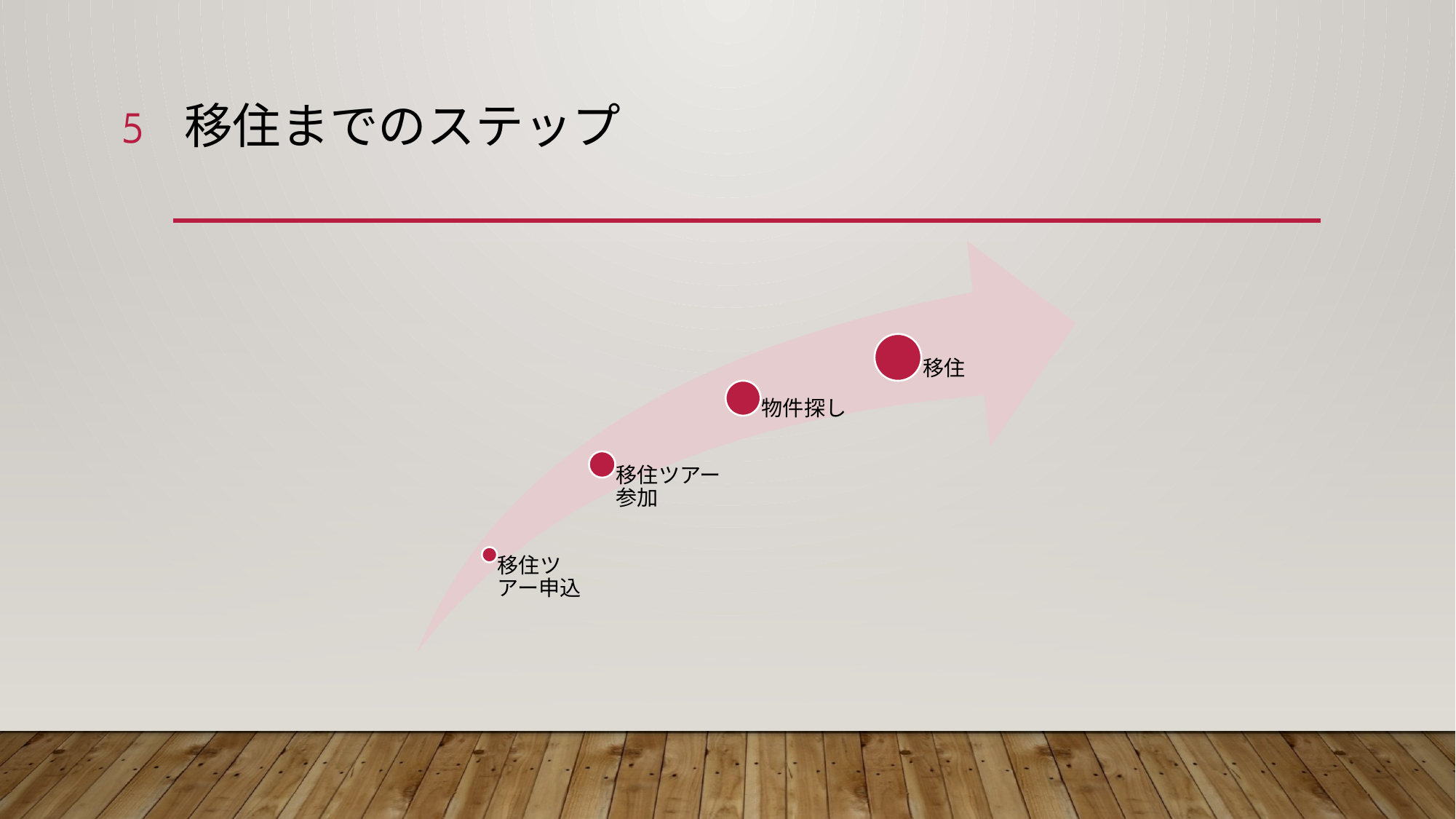

5
# 移住までのステップ
移住ツアー申込
移住ツアー参加
物件探し
移住